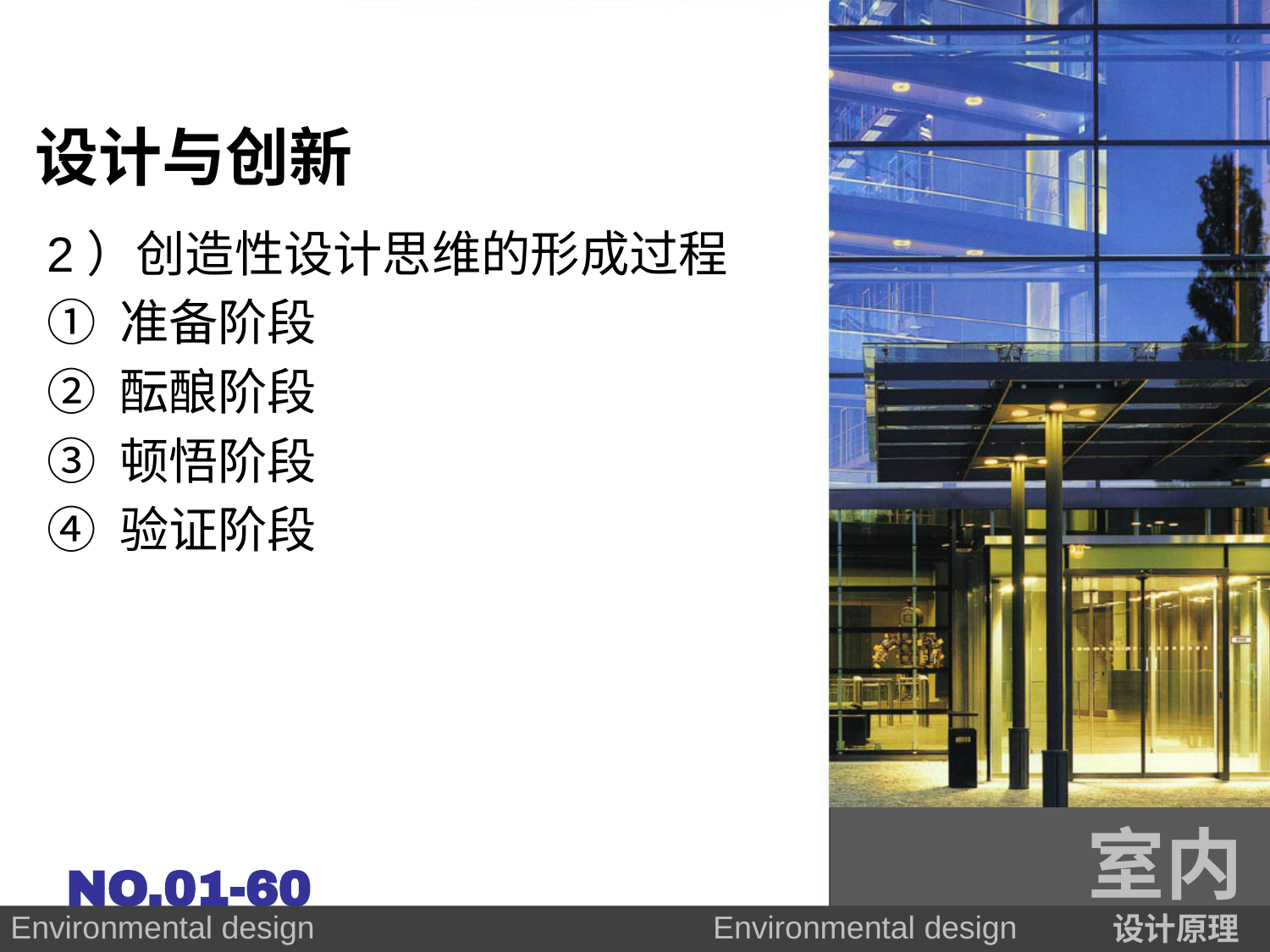

# 设计与创新
2）创造性设计思维的形成过程
① 准备阶段
② 酝酿阶段
③ 顿悟阶段
④ 验证阶段

室内

NO.01-60
设计原理
Environmental design
Environmental design